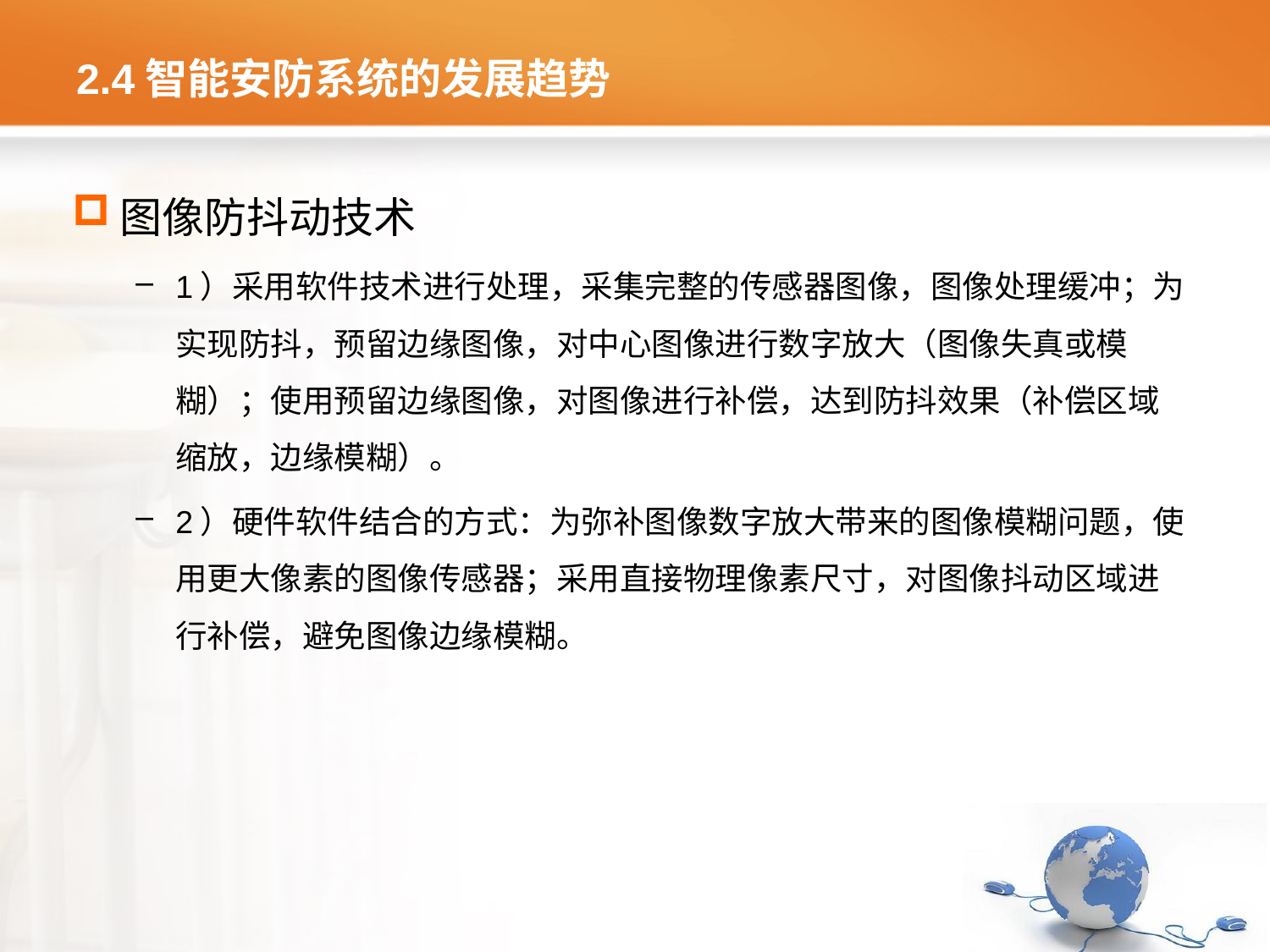

# 2.4智能安防系统的发展趋势
图像防抖动技术
1）采用软件技术进行处理，采集完整的传感器图像，图像处理缓冲；为实现防抖，预留边缘图像，对中心图像进行数字放大（图像失真或模糊）；使用预留边缘图像，对图像进行补偿，达到防抖效果（补偿区域缩放，边缘模糊）。
2）硬件软件结合的方式：为弥补图像数字放大带来的图像模糊问题，使用更大像素的图像传感器；采用直接物理像素尺寸，对图像抖动区域进行补偿，避免图像边缘模糊。